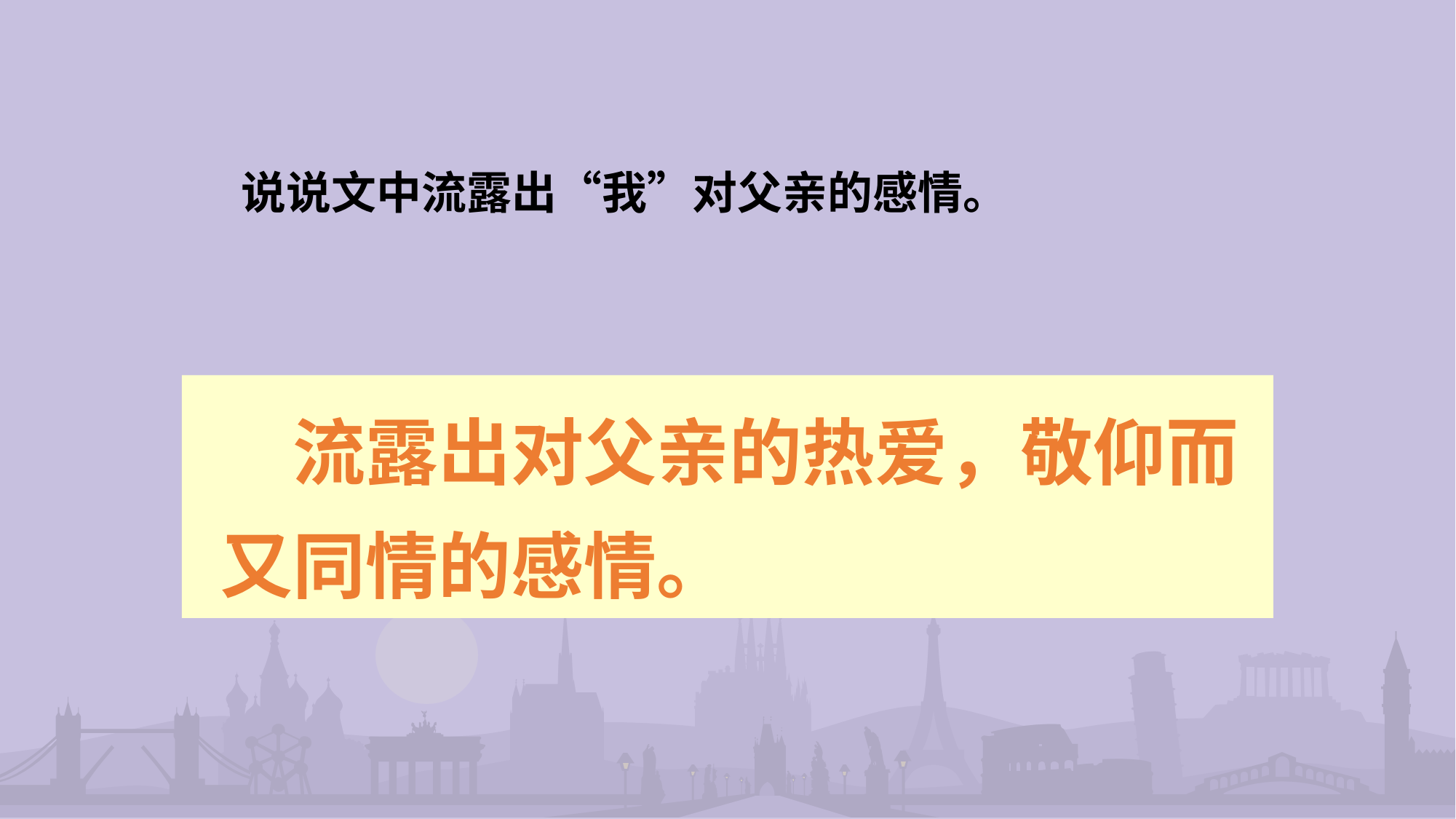

# 说说文中流露出“我”对父亲的感情。
     流露出对父亲的热爱，敬仰而又同情的感情。